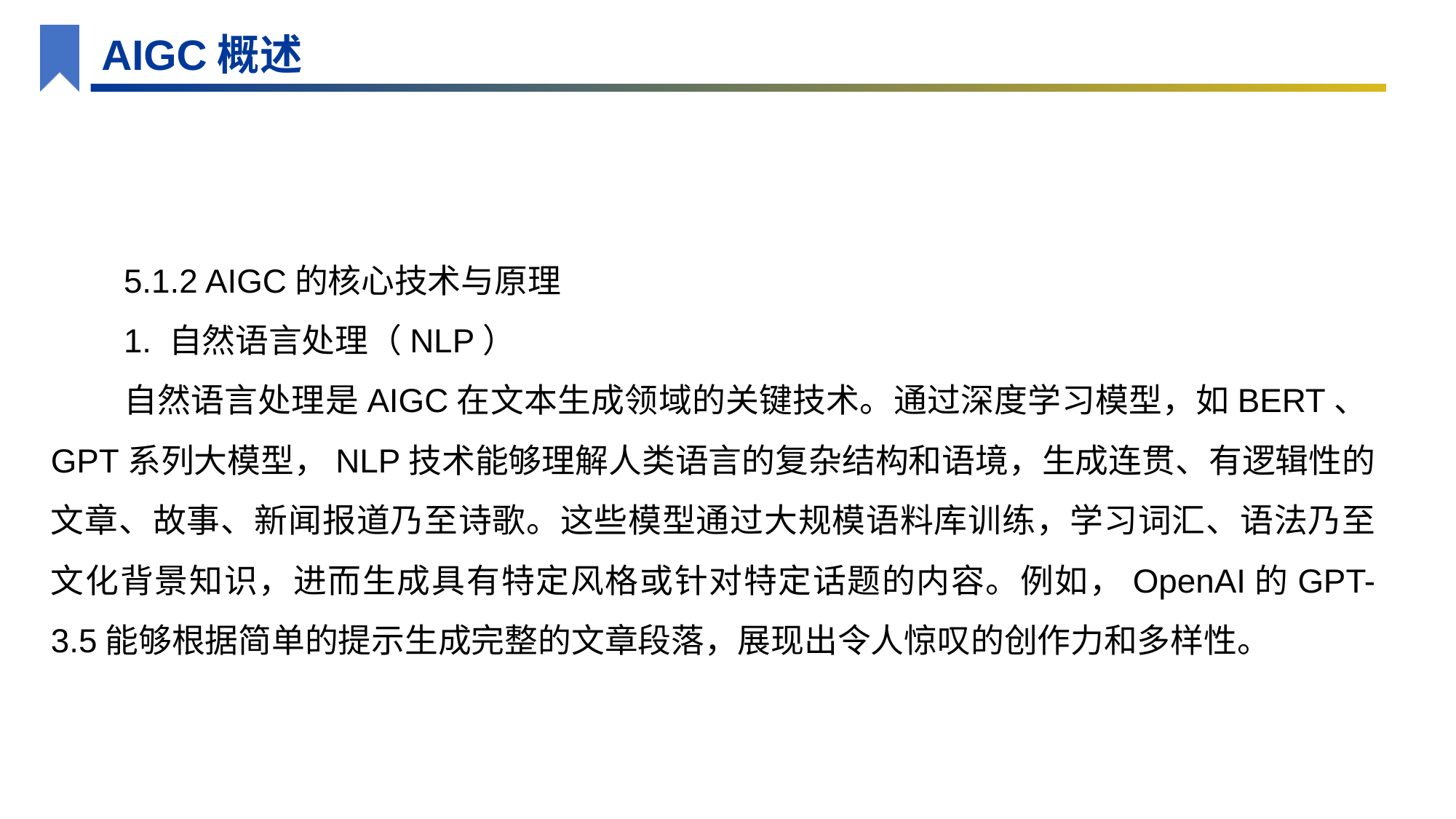

AIGC概述
5.1.2 AIGC的核心技术与原理
1. 自然语言处理（NLP）
自然语言处理是AIGC在文本生成领域的关键技术。通过深度学习模型，如BERT、GPT系列大模型，NLP技术能够理解人类语言的复杂结构和语境，生成连贯、有逻辑性的文章、故事、新闻报道乃至诗歌。这些模型通过大规模语料库训练，学习词汇、语法乃至文化背景知识，进而生成具有特定风格或针对特定话题的内容。例如，OpenAI的GPT-3.5能够根据简单的提示生成完整的文章段落，展现出令人惊叹的创作力和多样性。